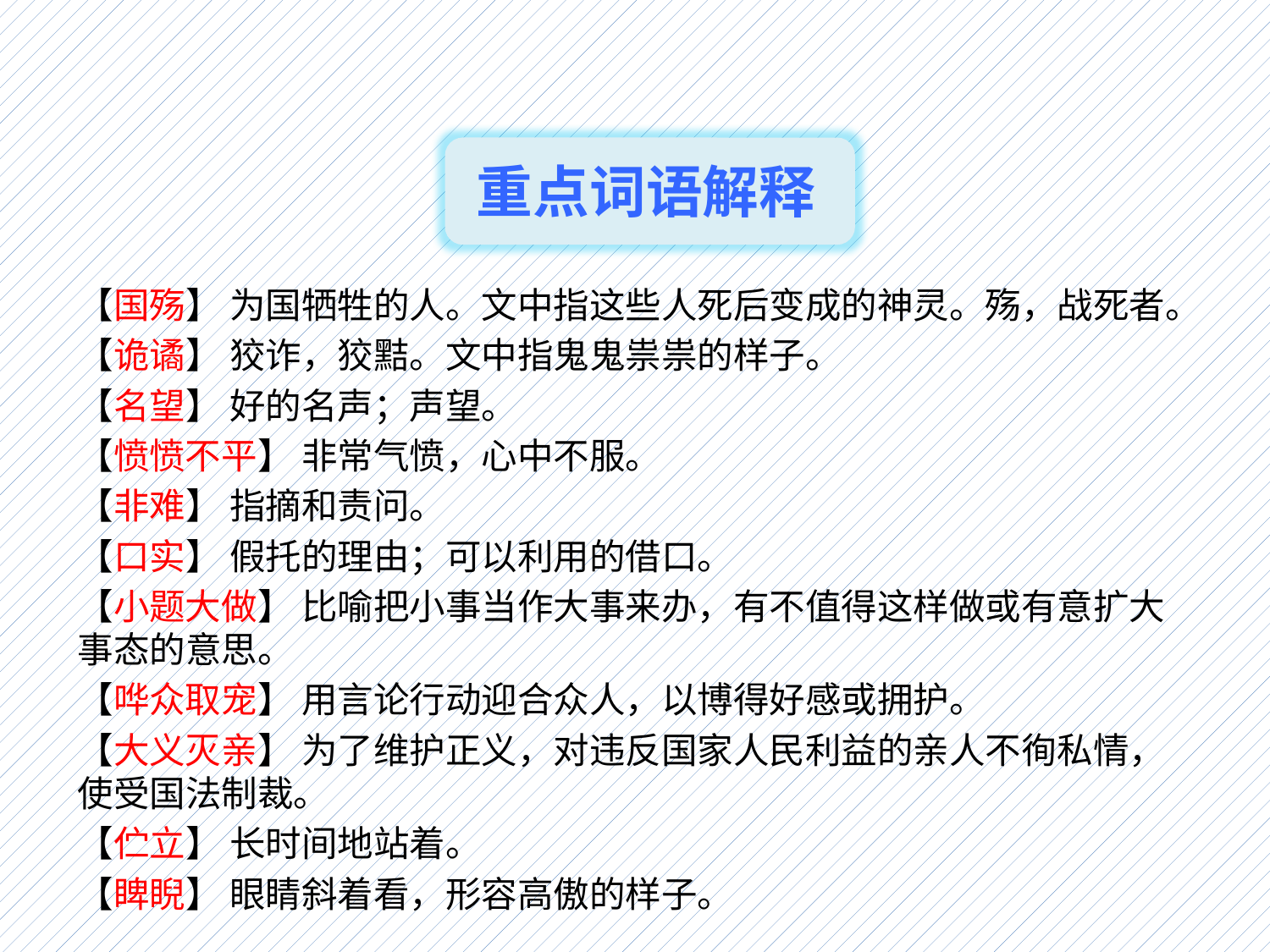

重点词语解释
【国殇】 为国牺牲的人。文中指这些人死后变成的神灵。殇，战死者。
【诡谲】 狡诈，狡黠。文中指鬼鬼祟祟的样子。
【名望】 好的名声；声望。
【愤愤不平】 非常气愤，心中不服。
【非难】 指摘和责问。
【口实】 假托的理由；可以利用的借口。
【小题大做】 比喻把小事当作大事来办，有不值得这样做或有意扩大事态的意思。
【哗众取宠】 用言论行动迎合众人，以博得好感或拥护。
【大义灭亲】 为了维护正义，对违反国家人民利益的亲人不徇私情，使受国法制裁。
【伫立】 长时间地站着。
【睥睨】 眼睛斜着看，形容高傲的样子。